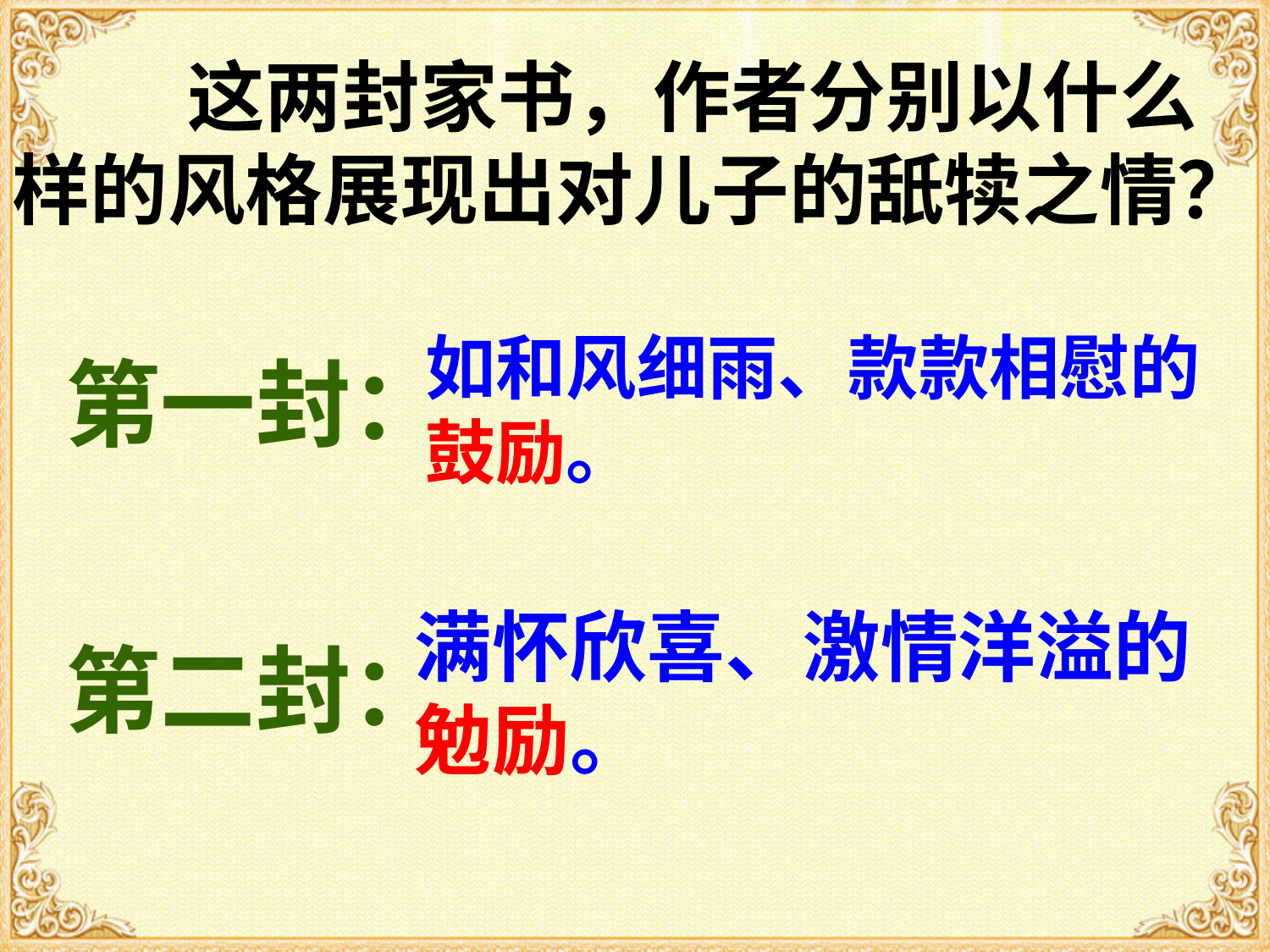

这两封家书，作者分别以什么样的风格展现出对儿子的舐犊之情？
如和风细雨、款款相慰的鼓励。
第一封：
满怀欣喜、激情洋溢的勉励。
第二封：